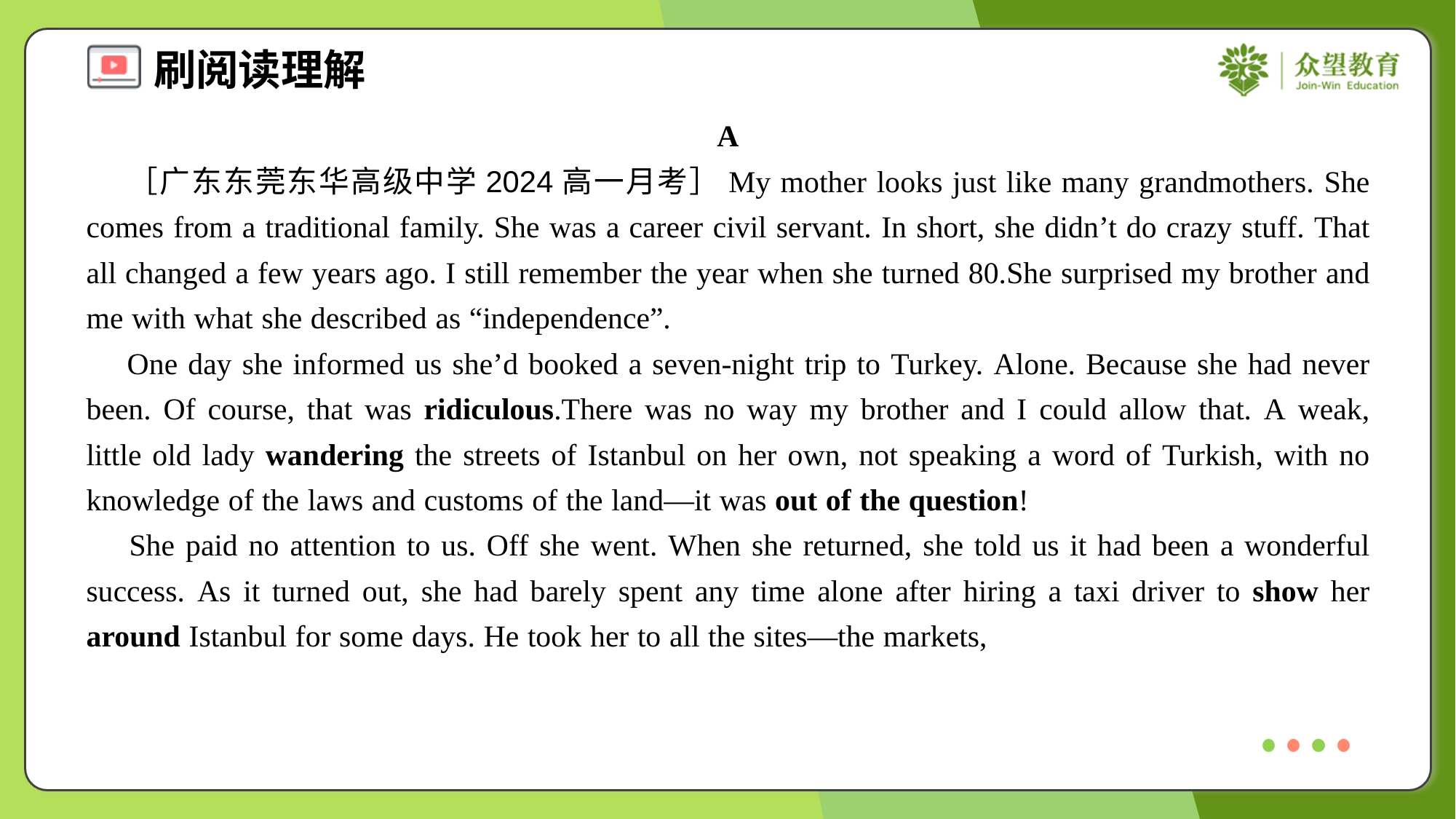

A
    ［广东东莞东华高级中学2024高一月考］My mother looks just like many grandmothers. She comes from a traditional family. She was a career civil servant. In short, she didn’t do crazy stuff. That all changed a few years ago. I still remember the year when she turned 80.She surprised my brother and me with what she described as “independence”.
    One day she informed us she’d booked a seven-night trip to Turkey. Alone. Because she had never been. Of course, that was ridiculous.There was no way my brother and I could allow that. A weak, little old lady wandering the streets of Istanbul on her own, not speaking a word of Turkish, with no knowledge of the laws and customs of the land—it was out of the question!
    She paid no attention to us. Off she went. When she returned, she told us it had been a wonderful success. As it turned out, she had barely spent any time alone after hiring a taxi driver to show her around Istanbul for some days. He took her to all the sites—the markets,